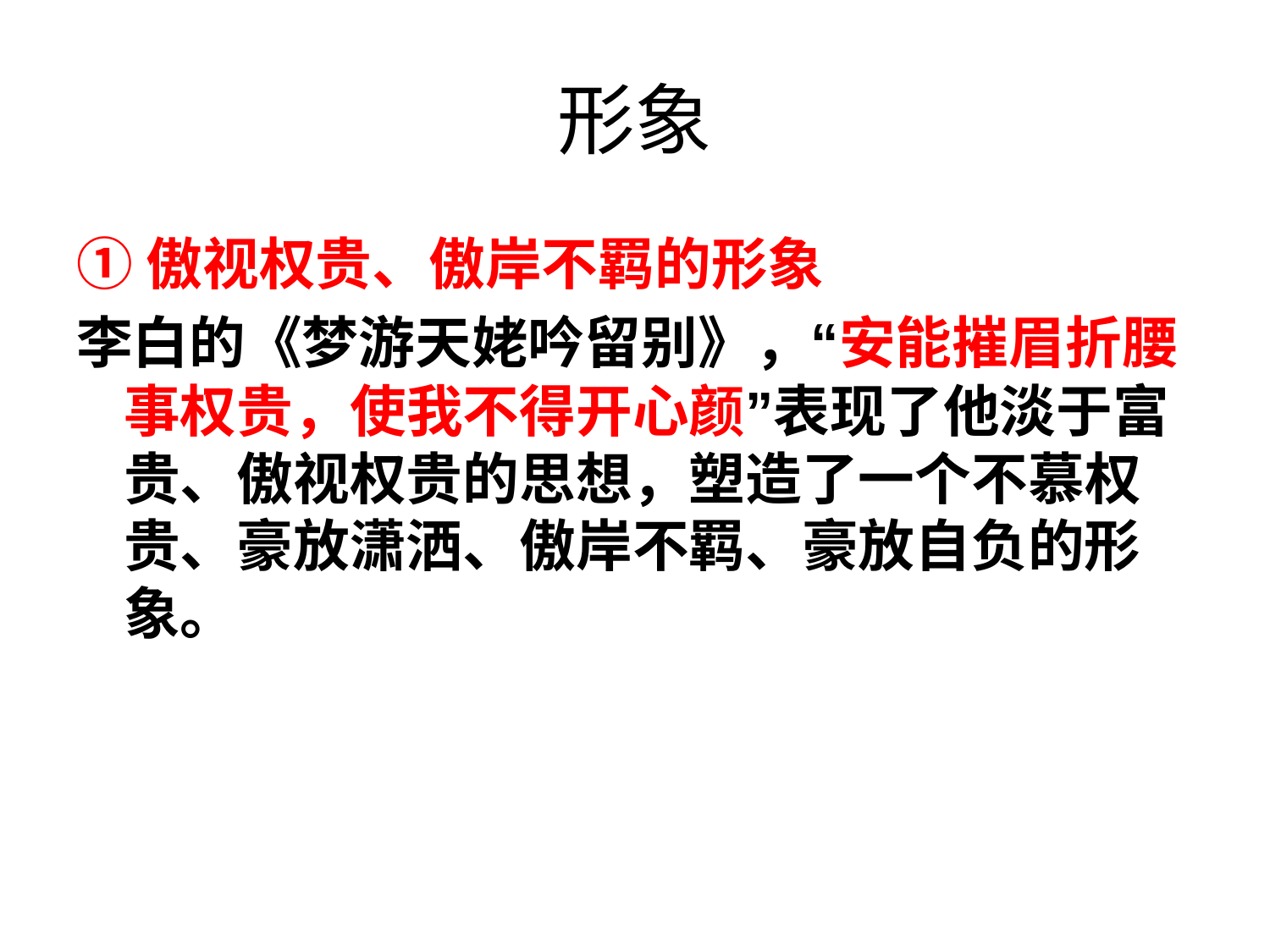

# 形象
①傲视权贵、傲岸不羁的形象
李白的《梦游天姥吟留别》，“安能摧眉折腰事权贵，使我不得开心颜”表现了他淡于富贵、傲视权贵的思想，塑造了一个不慕权贵、豪放潇洒、傲岸不羁、豪放自负的形象。